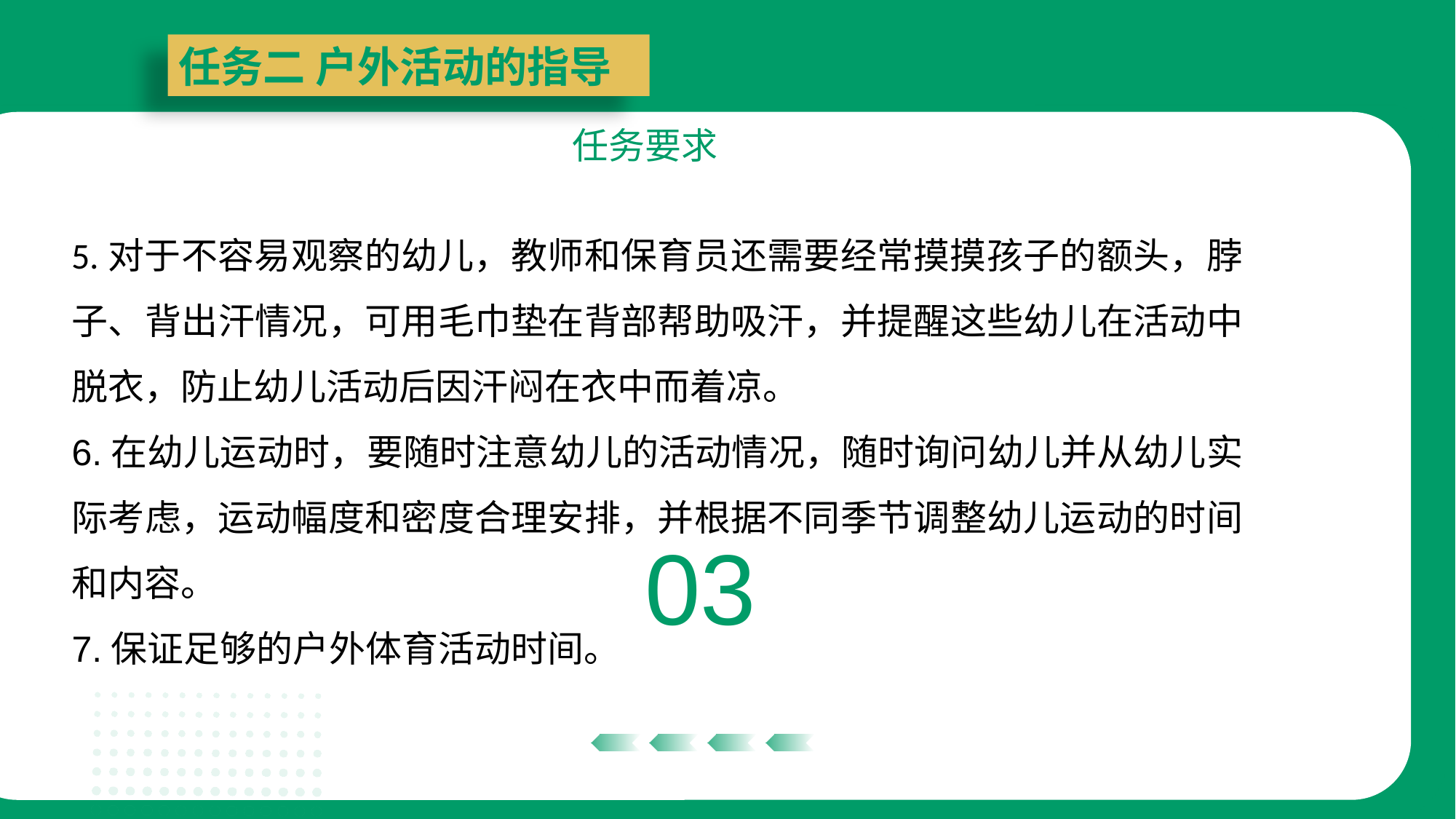

任务二 户外活动的指导
任务要求

03

5.对于不容易观察的幼儿，教师和保育员还需要经常摸摸孩子的额头，脖子、背出汗情况，可用毛巾垫在背部帮助吸汗，并提醒这些幼儿在活动中脱衣，防止幼儿活动后因汗闷在衣中而着凉。
6.在幼儿运动时，要随时注意幼儿的活动情况，随时询问幼儿并从幼儿实际考虑，运动幅度和密度合理安排，并根据不同季节调整幼儿运动的时间和内容。
7.保证足够的户外体育活动时间。